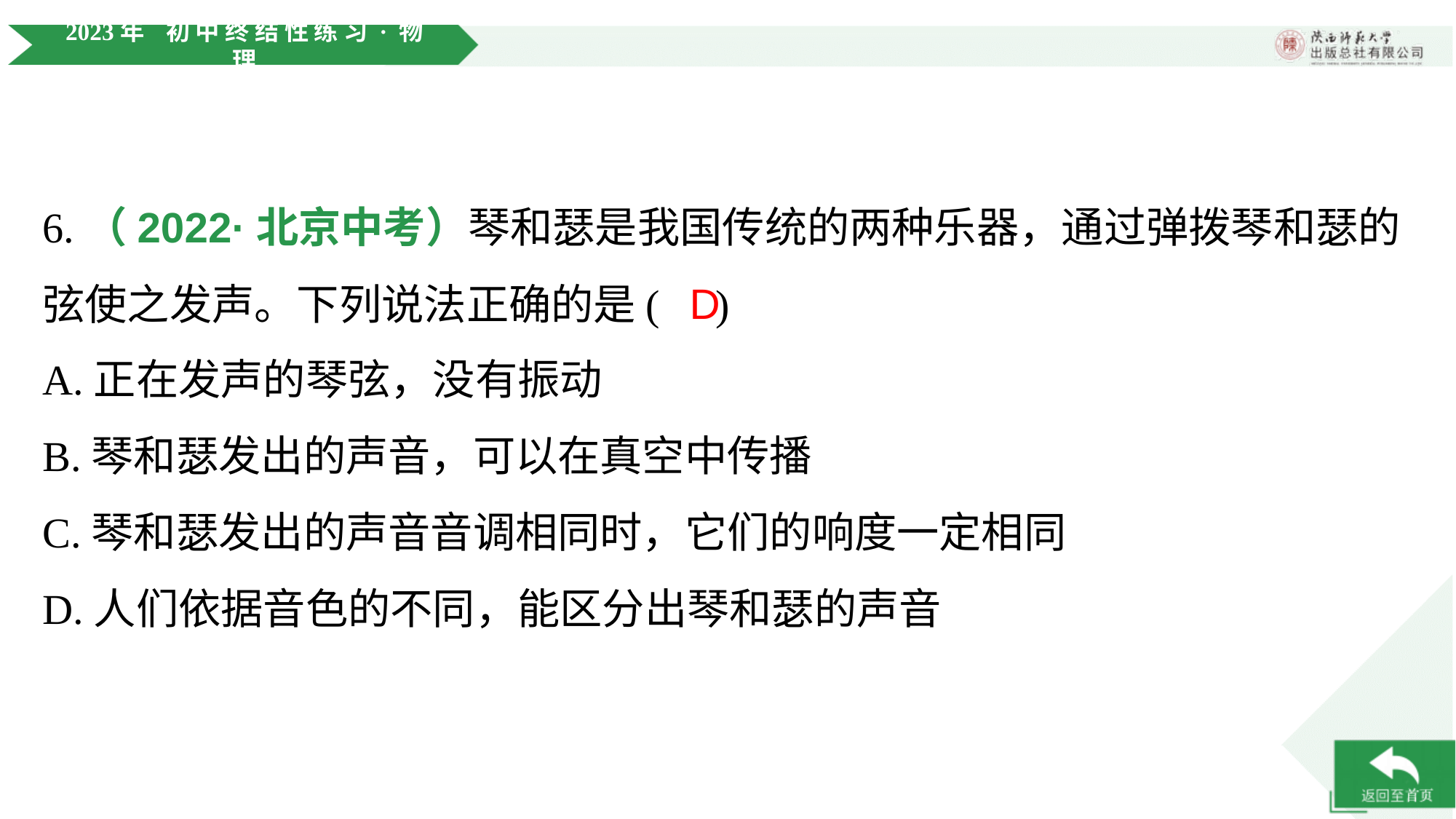

6.（2022·北京中考）琴和瑟是我国传统的两种乐器，通过弹拨琴和瑟的
弦使之发声。下列说法正确的是(     )
D
A.正在发声的琴弦，没有振动
B.琴和瑟发出的声音，可以在真空中传播
C.琴和瑟发出的声音音调相同时，它们的响度一定相同
D.人们依据音色的不同，能区分出琴和瑟的声音